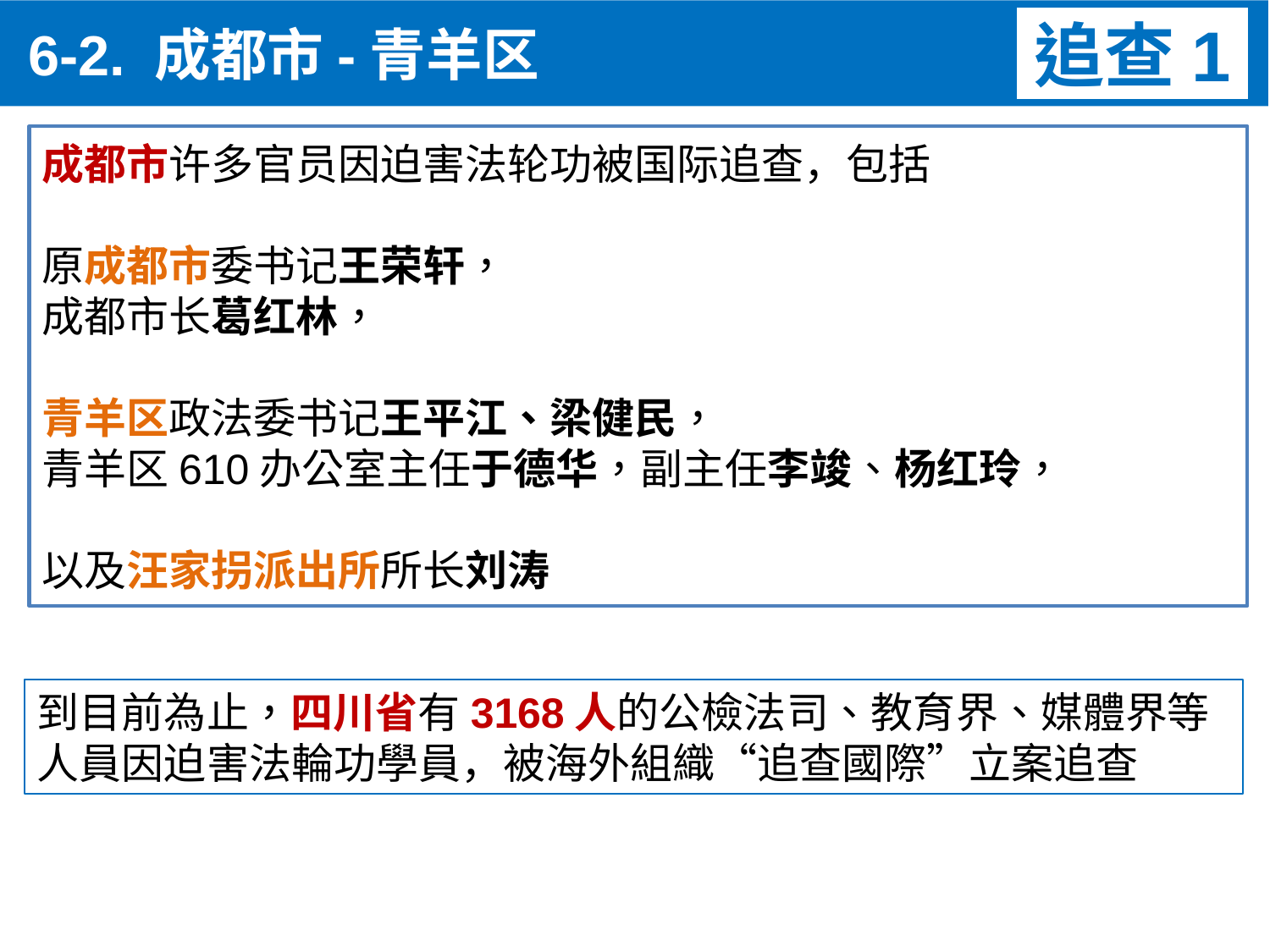

6-2. 成都市-青羊区
追查1
成都市许多官员因迫害法轮功被国际追查，包括

原成都市委书记王荣轩，
成都市长葛红林，

青羊区政法委书记王平江、梁健民，
青羊区610办公室主任于德华，副主任李竣、杨红玲，

以及汪家拐派出所所长刘涛
到目前為止，四川省有3168人的公檢法司、教育界、媒體界等人員因迫害法輪功學員，被海外組織“追查國際”立案追查